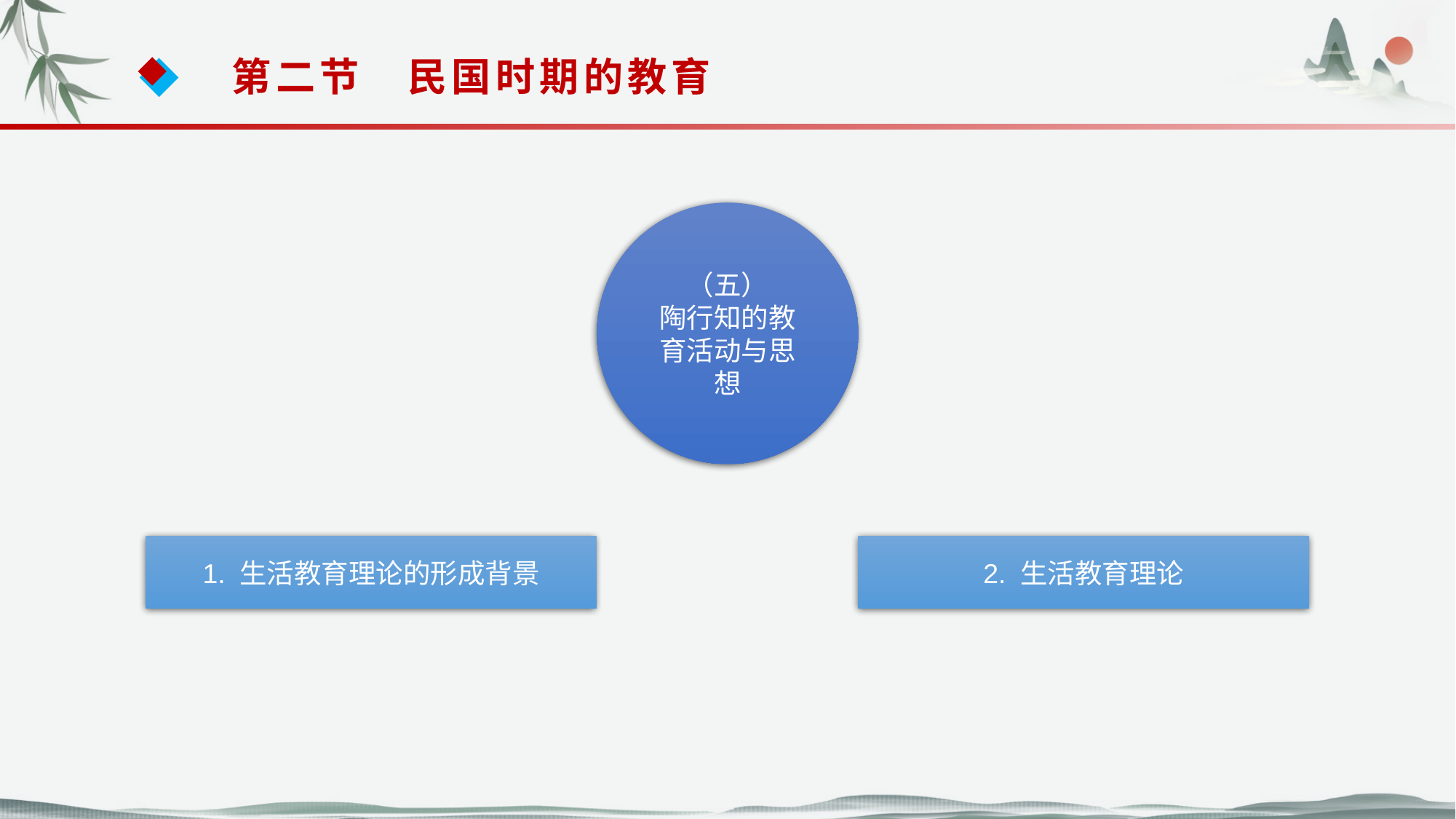

第二节　民国时期的教育

（五）
陶行知的教育活动与思想
1. 生活教育理论的形成背景
2. 生活教育理论